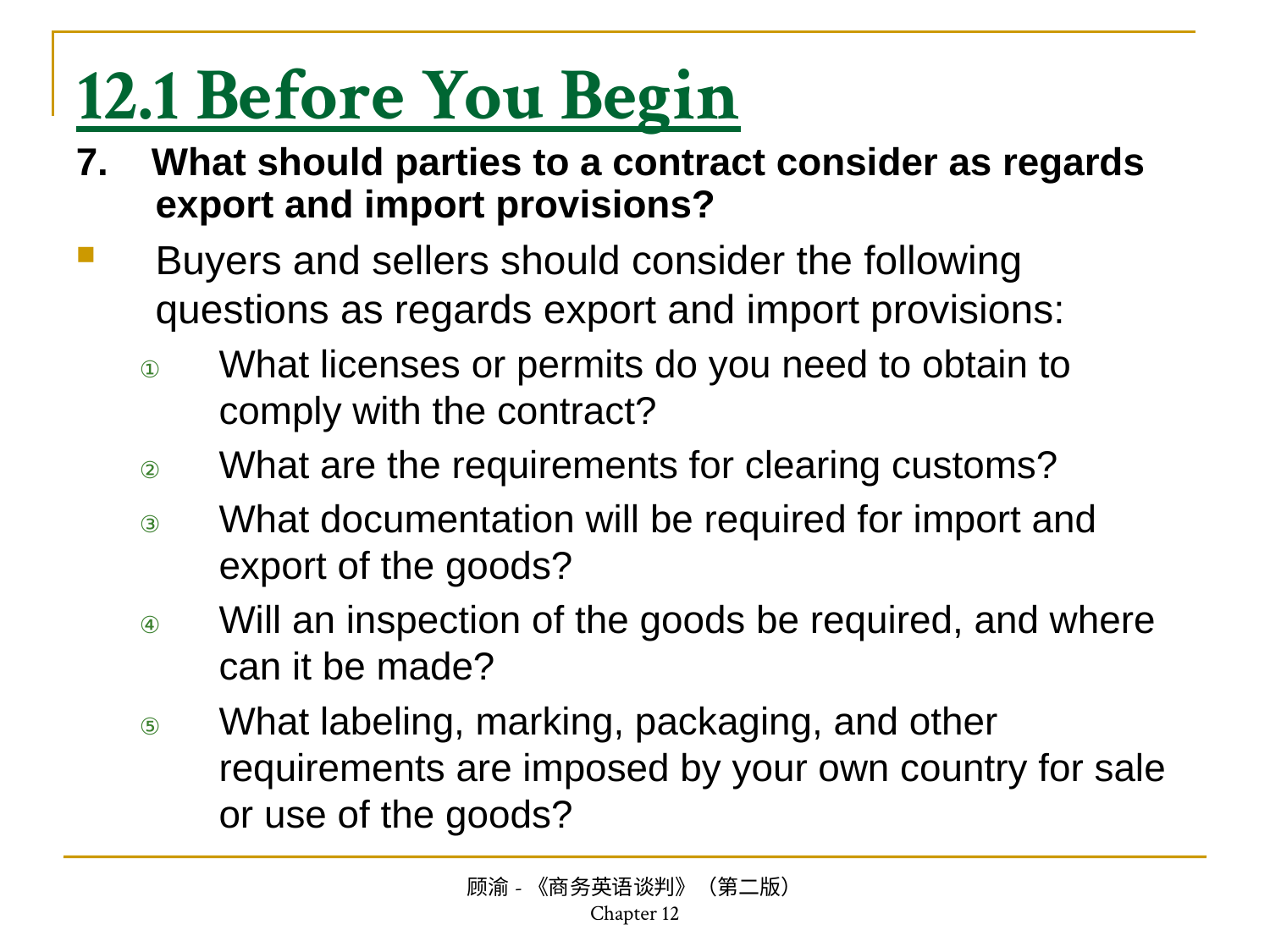

# 12.1 Before You Begin
7.    What should parties to a contract consider as regards export and import provisions?
Buyers and sellers should consider the following questions as regards export and import provisions:
What licenses or permits do you need to obtain to comply with the contract?
What are the requirements for clearing customs?
What documentation will be required for import and export of the goods?
Will an inspection of the goods be required, and where can it be made?
What labeling, marking, packaging, and other requirements are imposed by your own country for sale or use of the goods?

11
顾渝-《商务英语谈判》（第二版） Chapter 12